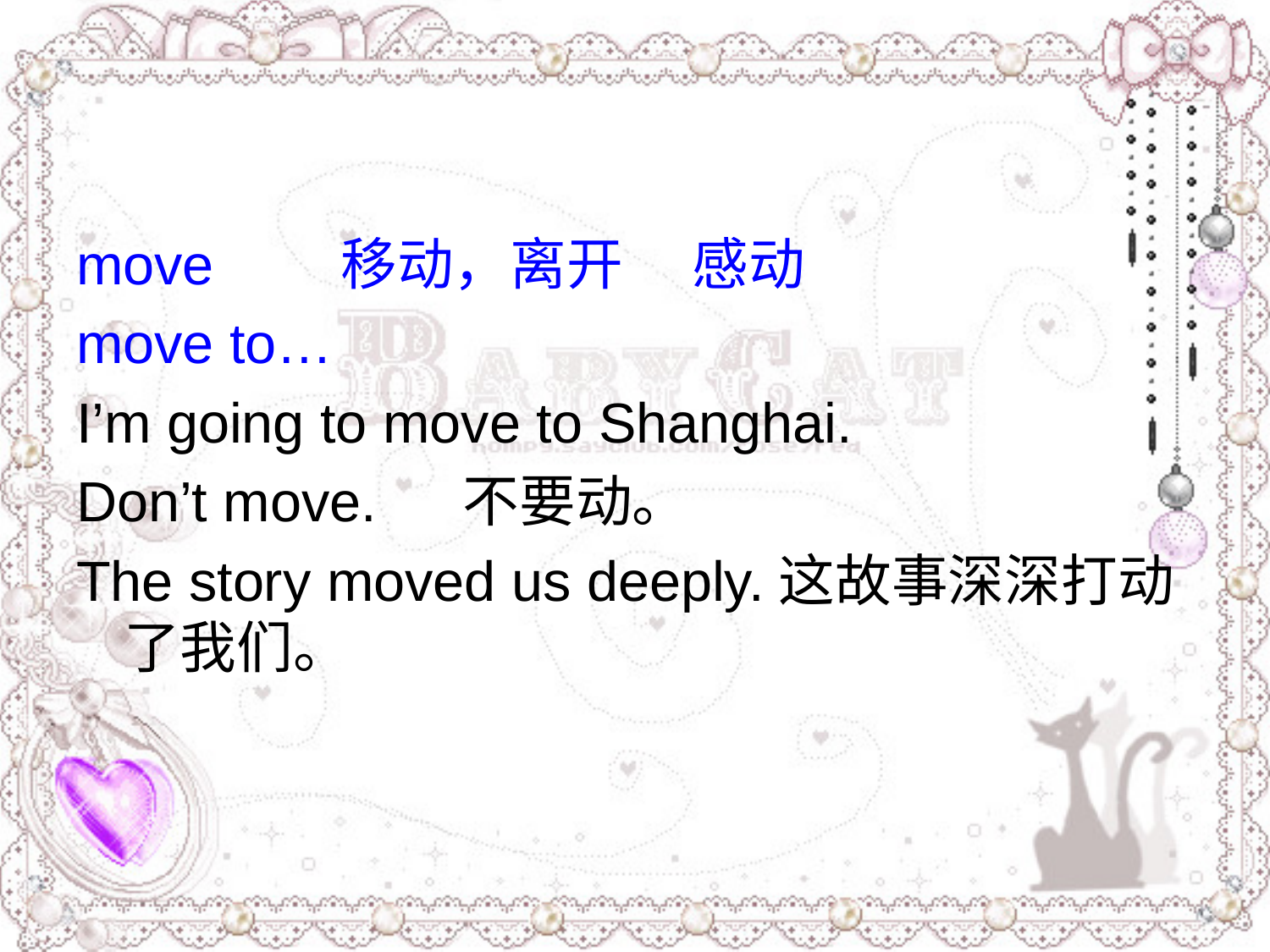

#
move　　移动，离开 　感动
move to…
I’m going to move to Shanghai.
Don’t move. 　不要动。
The story moved us deeply.这故事深深打动了我们。